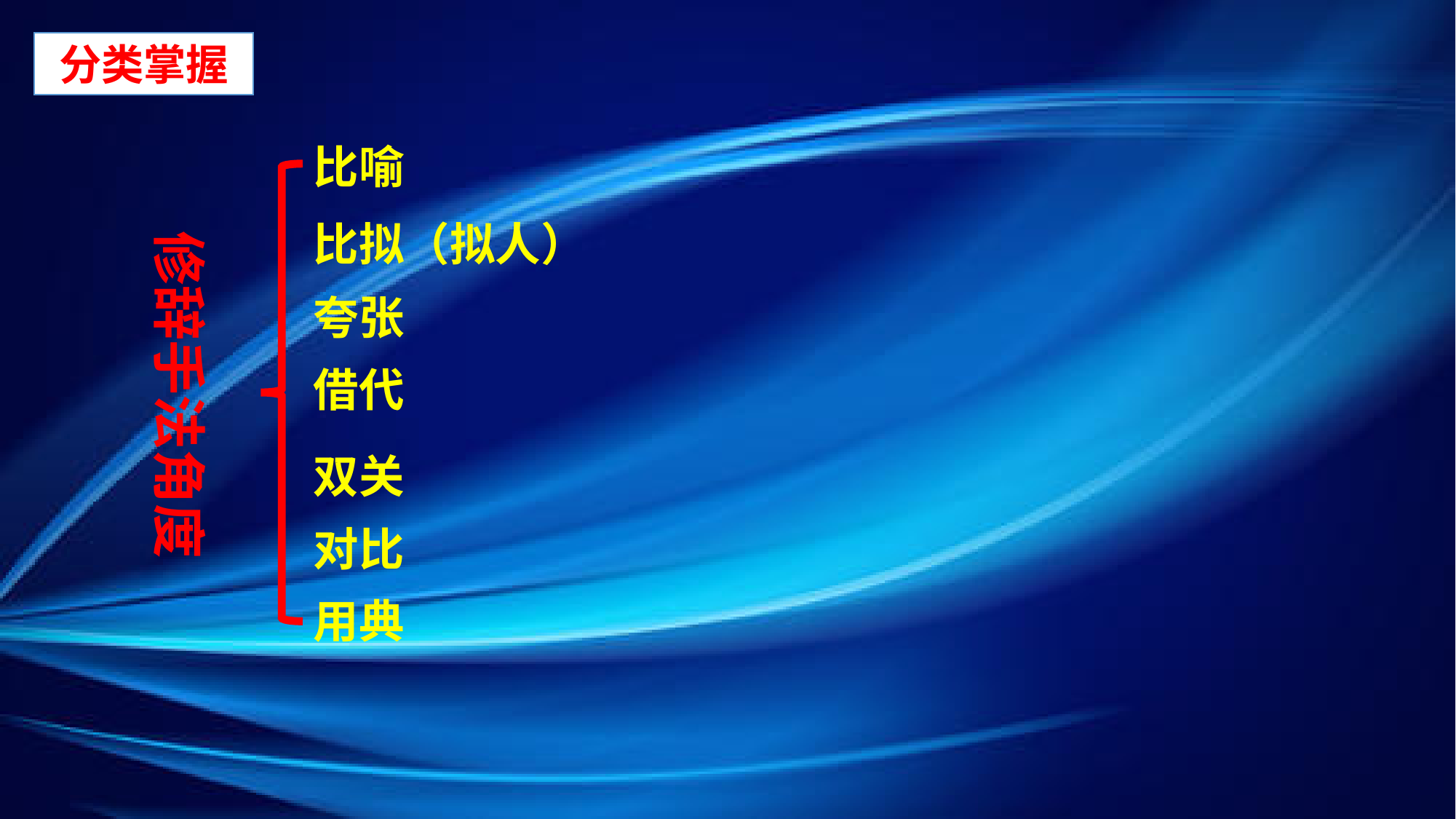

分类掌握
比喻

比拟（拟人）
修辞手法角度
夸张
借代
双关
对比
用典